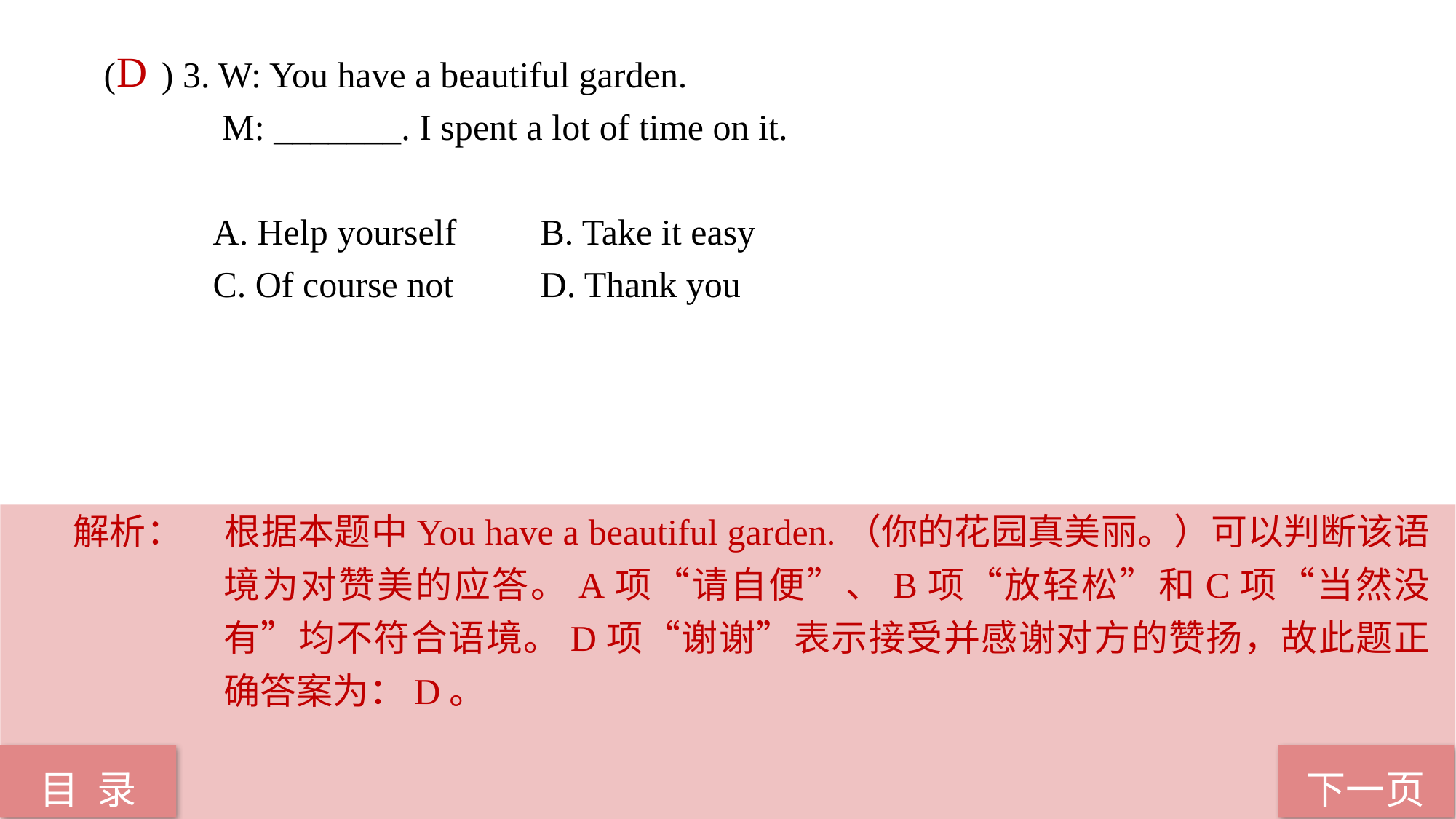

(     ) 3. W: You have a beautiful garden.
	 M: _______. I spent a lot of time on it.

	A. Help yourself 	B. Take it easy
	C. Of course not 	D. Thank you

D
解析：	根据本题中You have a beautiful garden.（你的花园真美丽。）可以判断该语境为对赞美的应答。A项“请自便”、B项“放轻松”和C项“当然没有”均不符合语境。D项“谢谢”表示接受并感谢对方的赞扬，故此题正确答案为：D。